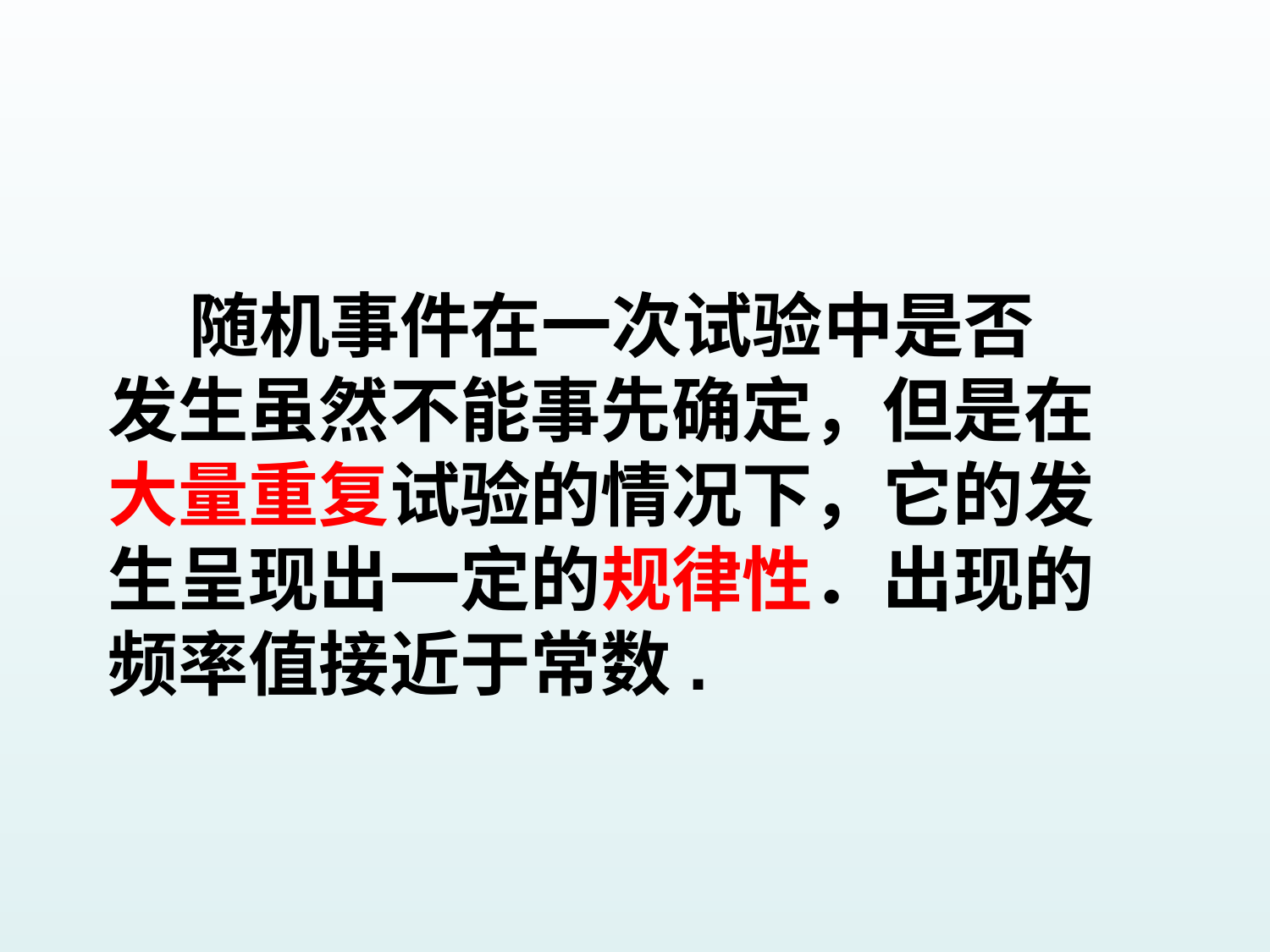

随机事件在一次试验中是否
发生虽然不能事先确定，但是在
大量重复试验的情况下，它的发
生呈现出一定的规律性．出现的频率值接近于常数.